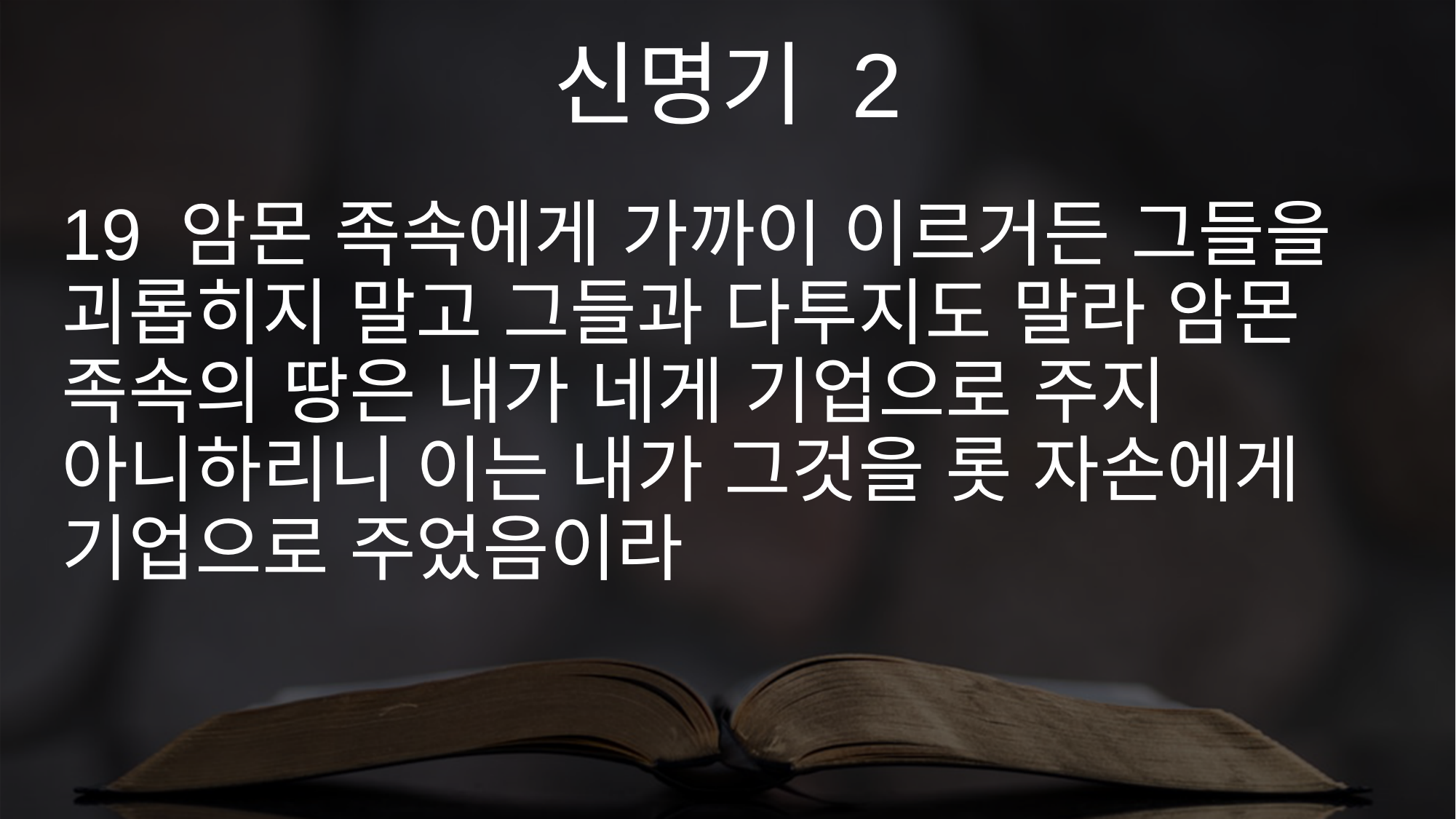

신명기 2
19 암몬 족속에게 가까이 이르거든 그들을 괴롭히지 말고 그들과 다투지도 말라 암몬 족속의 땅은 내가 네게 기업으로 주지 아니하리니 이는 내가 그것을 롯 자손에게 기업으로 주었음이라